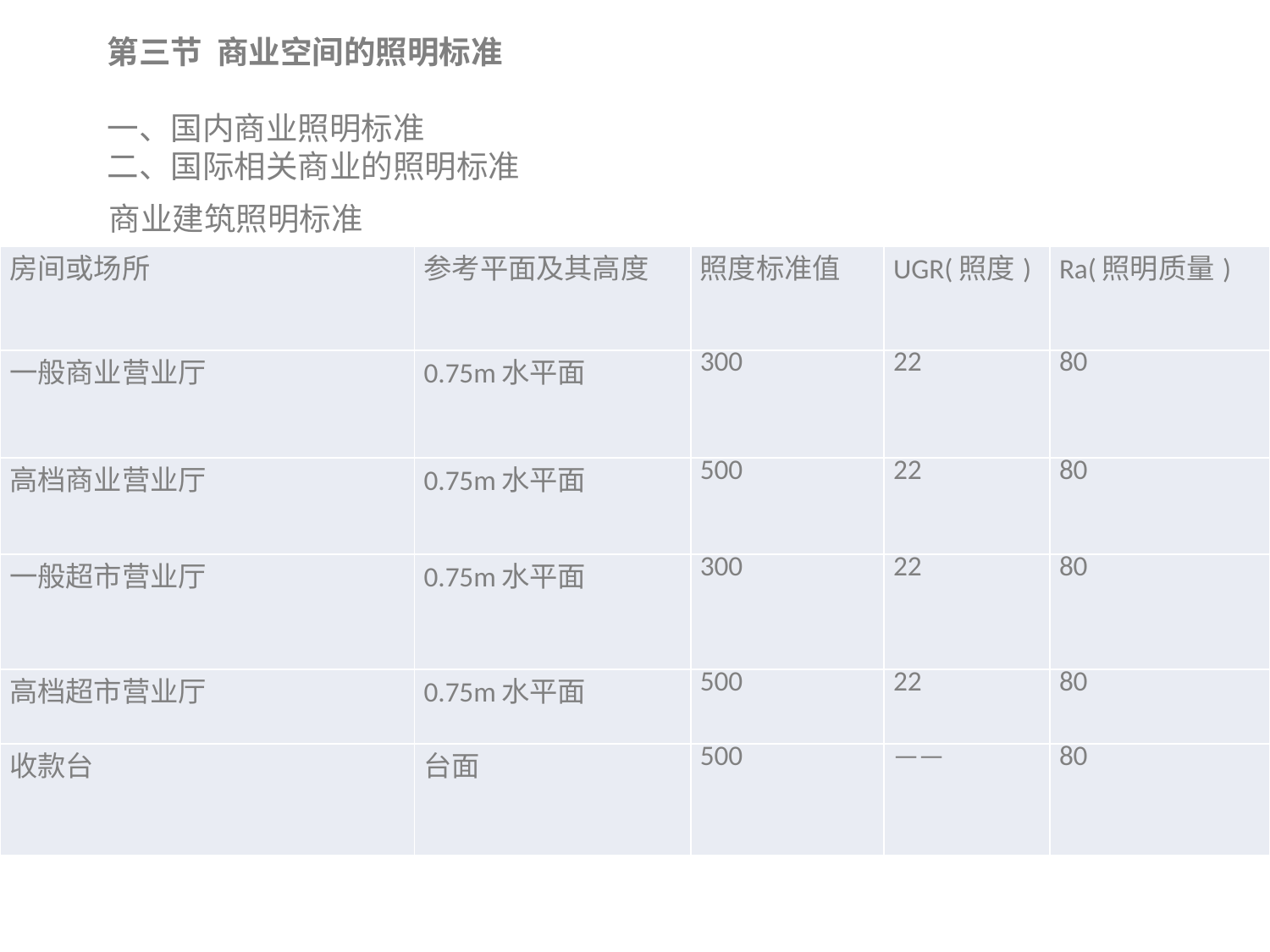

第三节  商业空间的照明标准

一、国内商业照明标准
二、国际相关商业的照明标准

商业建筑照明标准
| 房间或场所 | 参考平面及其高度 | 照度标准值 | UGR(照度) | Ra(照明质量) |
| --- | --- | --- | --- | --- |
| 一般商业营业厅 | 0.75m水平面 | 300 | 22 | 80 |
| 高档商业营业厅 | 0.75m水平面 | 500 | 22 | 80 |
| 一般超市营业厅 | 0.75m水平面 | 300 | 22 | 80 |
| 高档超市营业厅 | 0.75m水平面 | 500 | 22 | 80 |
| 收款台 | 台面 | 500 | —— | 80 |